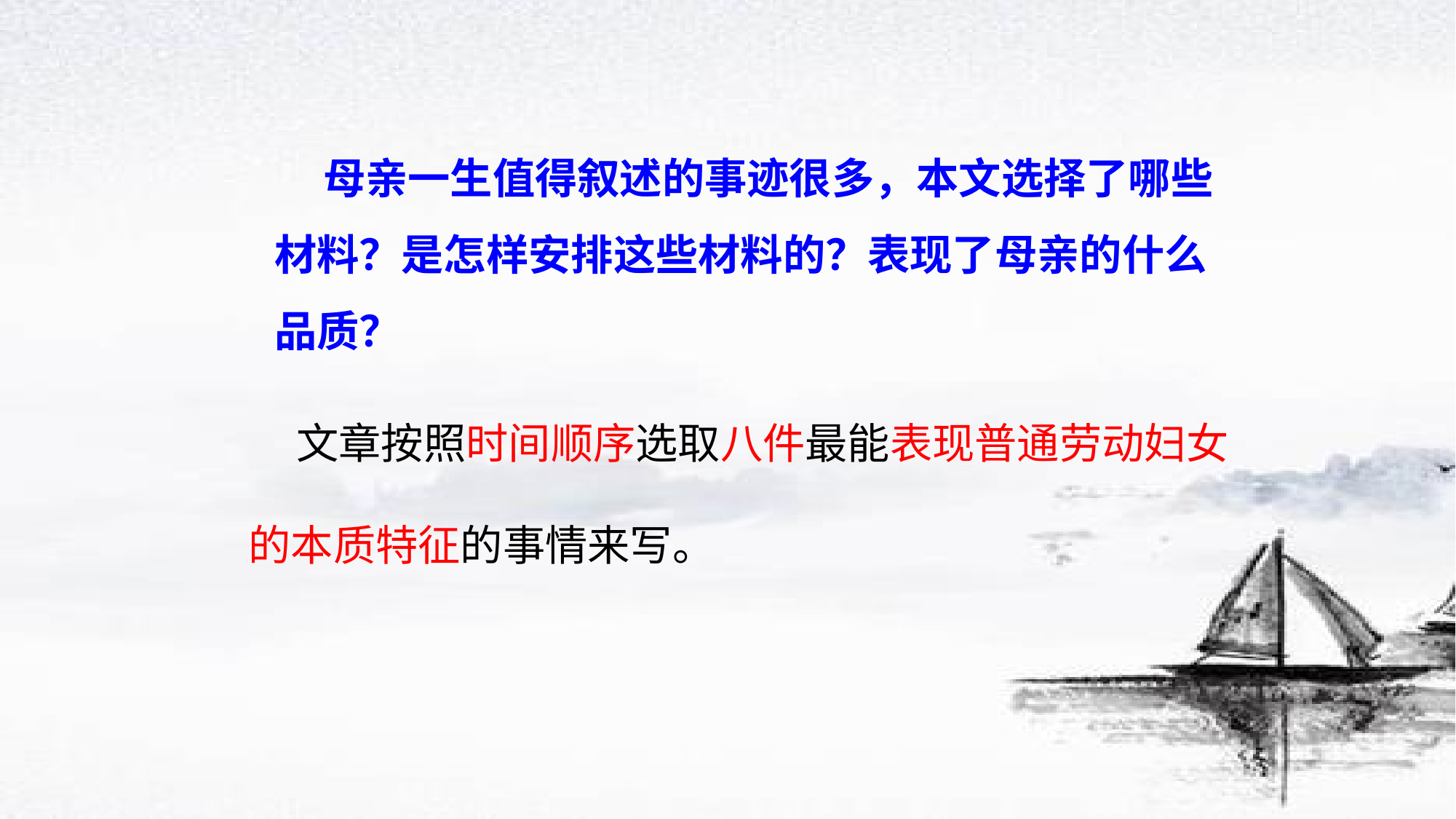

母亲一生值得叙述的事迹很多，本文选择了哪些材料？是怎样安排这些材料的？表现了母亲的什么品质？
    文章按照时间顺序选取八件最能表现普通劳动妇女的本质特征的事情来写。